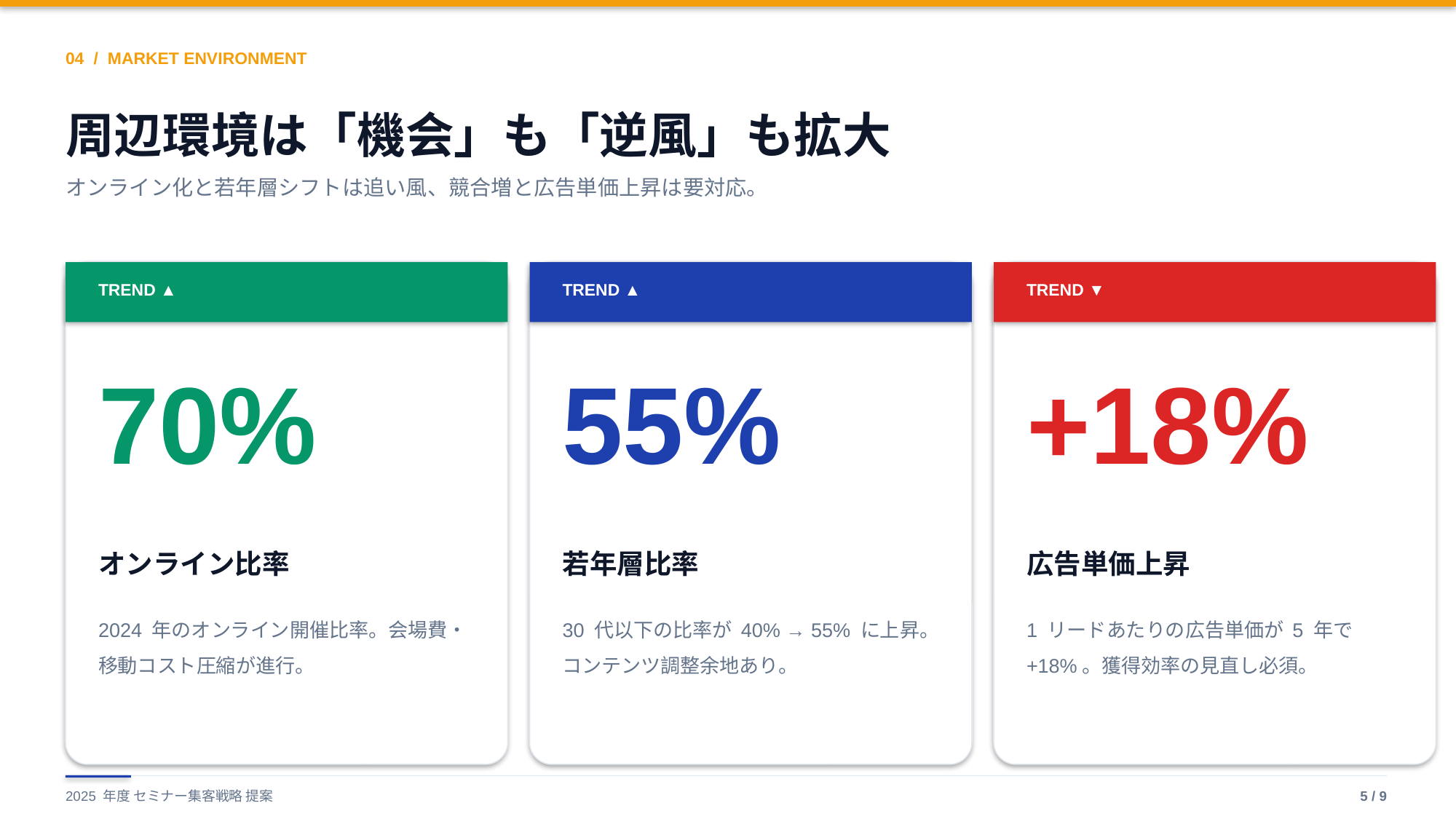

04  /  MARKET ENVIRONMENT
周辺環境は「機会」も「逆風」も拡大
オンライン化と若年層シフトは追い風、競合増と広告単価上昇は要対応。

TREND ▲
TREND ▲
TREND ▼
70%
55%
+18%
オンライン比率
若年層比率
広告単価上昇
2024 年のオンライン開催比率。会場費・移動コスト圧縮が進行。
30 代以下の比率が 40% → 55% に上昇。コンテンツ調整余地あり。
1 リードあたりの広告単価が 5 年で +18%。獲得効率の見直し必須。

2025 年度 セミナー集客戦略 提案
5 / 9